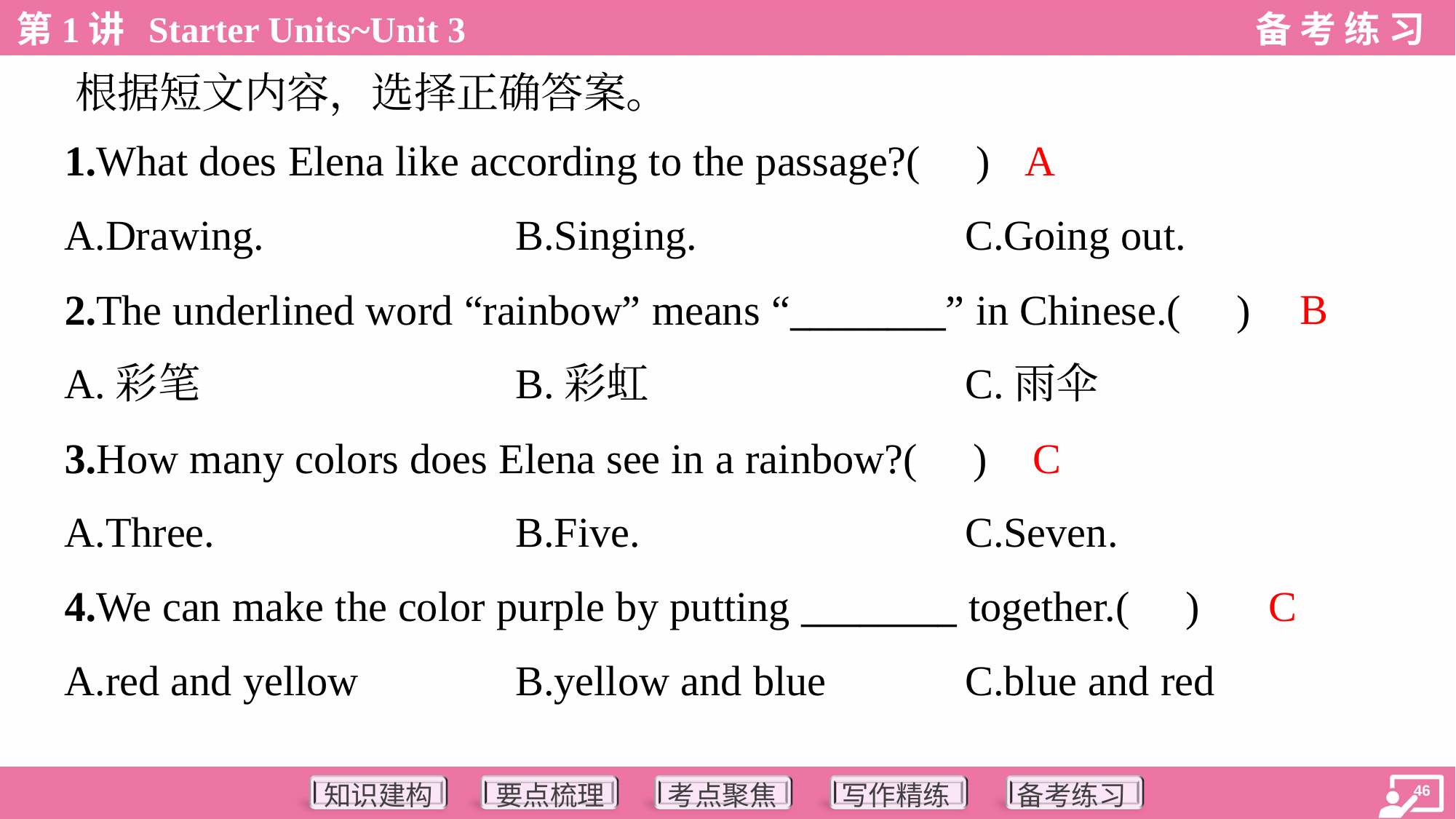

根据短文内容，选择正确答案。
A
1.What does Elena like according to the passage?(     )
A.Drawing.	B.Singing.	C.Going out.
B
2.The underlined word “rainbow” means “________” in Chinese.(     )
A.彩笔	B.彩虹	C.雨伞
C
3.How many colors does Elena see in a rainbow?(     )
A.Three.	B.Five.	C.Seven.
C
4.We can make the color purple by putting ________ together.(     )
A.red and yellow	B.yellow and blue	C.blue and red